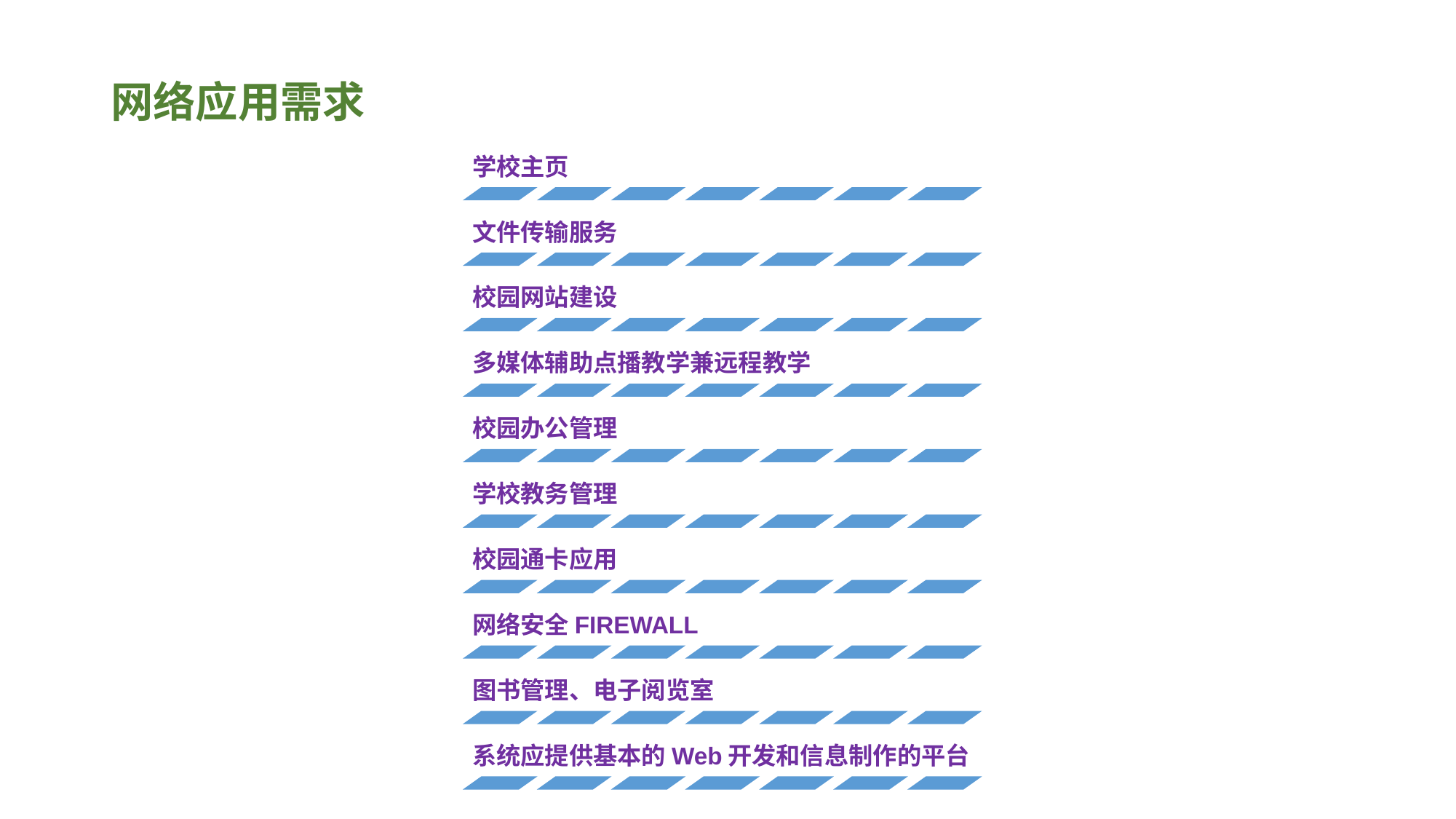

# 网络应用需求
学校主页
文件传输服务
校园网站建设
多媒体辅助点播教学兼远程教学
校园办公管理
学校教务管理
校园通卡应用
网络安全FIREWALL
图书管理、电子阅览室
系统应提供基本的Web开发和信息制作的平台